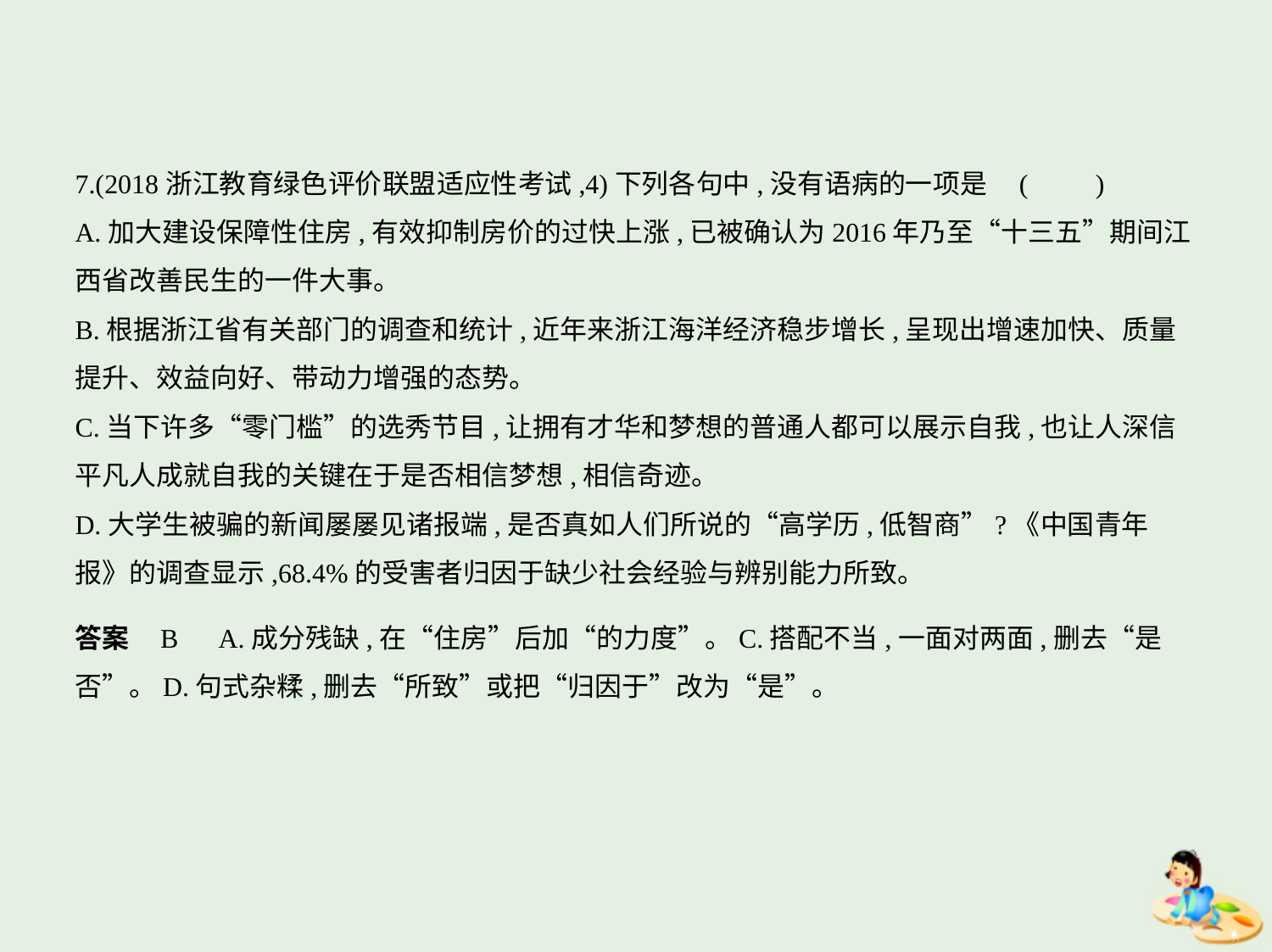

7.(2018浙江教育绿色评价联盟适应性考试,4)下列各句中,没有语病的一项是 (　　)
A.加大建设保障性住房,有效抑制房价的过快上涨,已被确认为2016年乃至“十三五”期间江
西省改善民生的一件大事。
B.根据浙江省有关部门的调查和统计,近年来浙江海洋经济稳步增长,呈现出增速加快、质量
提升、效益向好、带动力增强的态势。
C.当下许多“零门槛”的选秀节目,让拥有才华和梦想的普通人都可以展示自我,也让人深信
平凡人成就自我的关键在于是否相信梦想,相信奇迹。
D.大学生被骗的新闻屡屡见诸报端,是否真如人们所说的“高学历,低智商”?《中国青年
报》的调查显示,68.4%的受害者归因于缺少社会经验与辨别能力所致。
答案    B　A.成分残缺,在“住房”后加“的力度”。C.搭配不当,一面对两面,删去“是
否”。D.句式杂糅,删去“所致”或把“归因于”改为“是”。